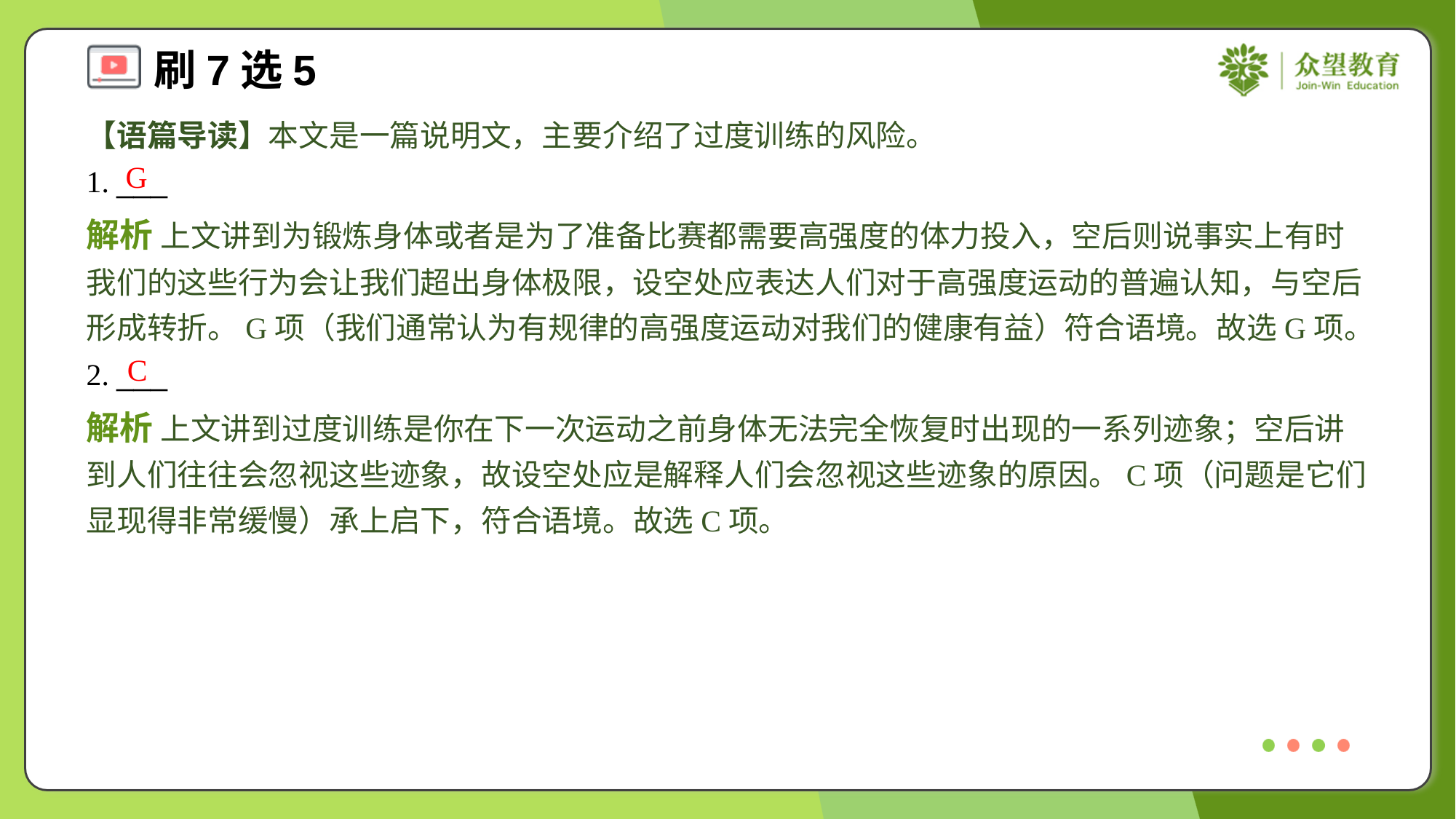

【语篇导读】本文是一篇说明文，主要介绍了过度训练的风险。
G
1. ___
解析 上文讲到为锻炼身体或者是为了准备比赛都需要高强度的体力投入，空后则说事实上有时我们的这些行为会让我们超出身体极限，设空处应表达人们对于高强度运动的普遍认知，与空后形成转折。G项（我们通常认为有规律的高强度运动对我们的健康有益）符合语境。故选G项。
C
2. ___
解析 上文讲到过度训练是你在下一次运动之前身体无法完全恢复时出现的一系列迹象；空后讲到人们往往会忽视这些迹象，故设空处应是解释人们会忽视这些迹象的原因。C项（问题是它们显现得非常缓慢）承上启下，符合语境。故选C项。